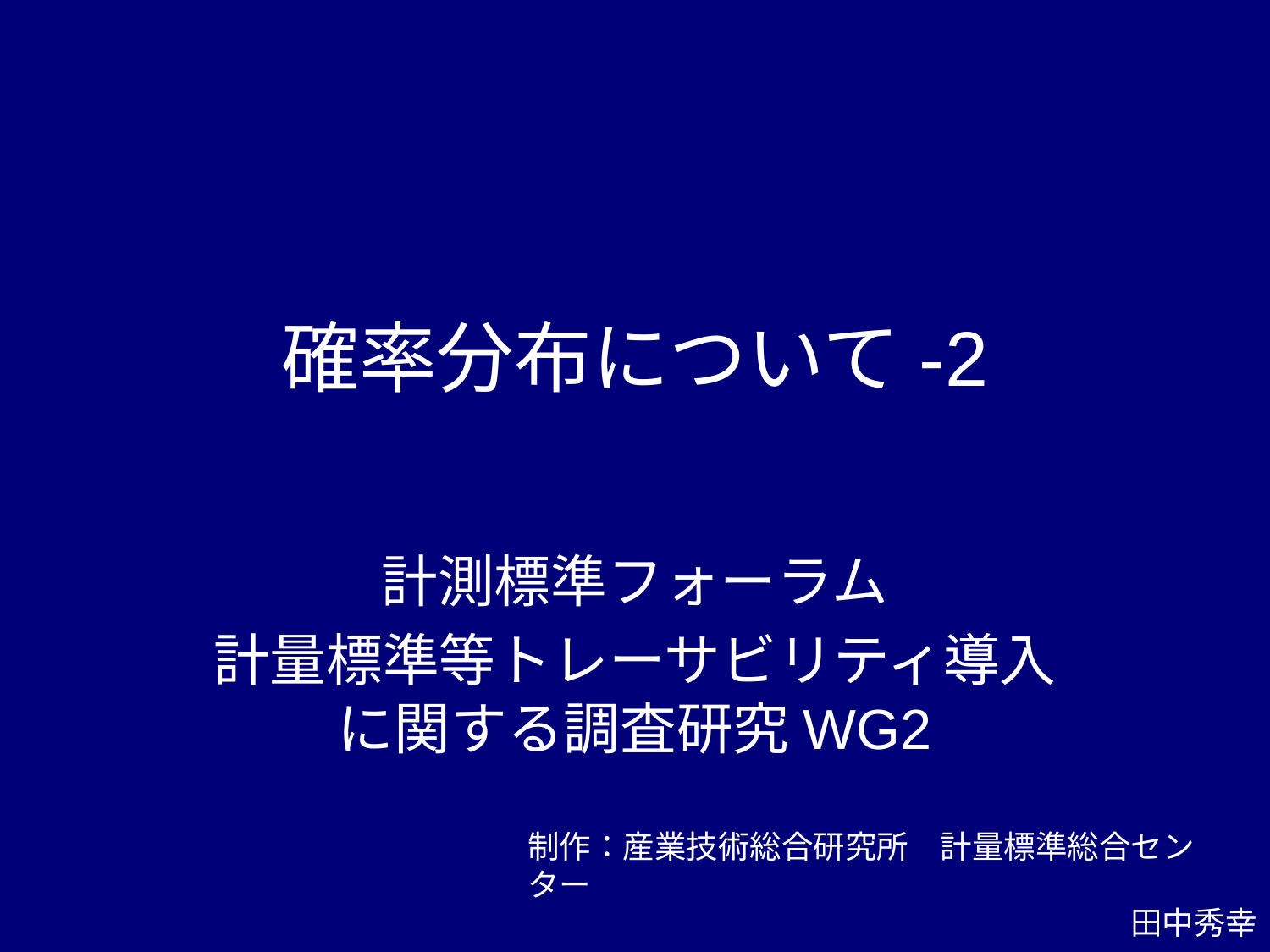

# 確率分布について-2
計測標準フォーラム
計量標準等トレーサビリティ導入に関する調査研究WG2

制作：産業技術総合研究所　計量標準総合センター
田中秀幸